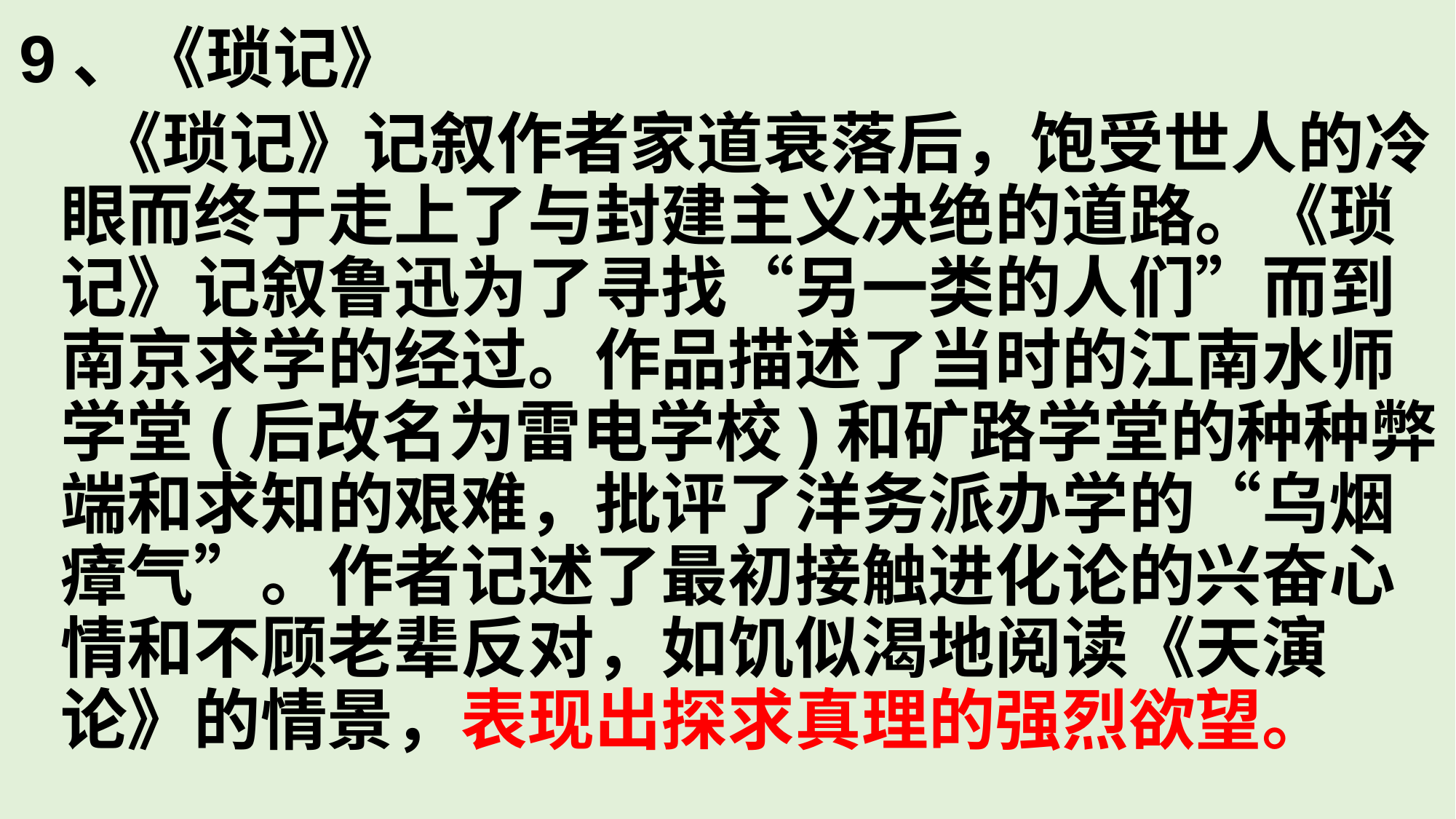

9、《琐记》
    《琐记》记叙作者家道衰落后，饱受世人的冷眼而终于走上了与封建主义决绝的道路。《琐记》记叙鲁迅为了寻找“另一类的人们”而到南京求学的经过。作品描述了当时的江南水师学堂(后改名为雷电学校)和矿路学堂的种种弊端和求知的艰难，批评了洋务派办学的“乌烟瘴气”。作者记述了最初接触进化论的兴奋心情和不顾老辈反对，如饥似渴地阅读《天演论》的情景，表现出探求真理的强烈欲望。
#